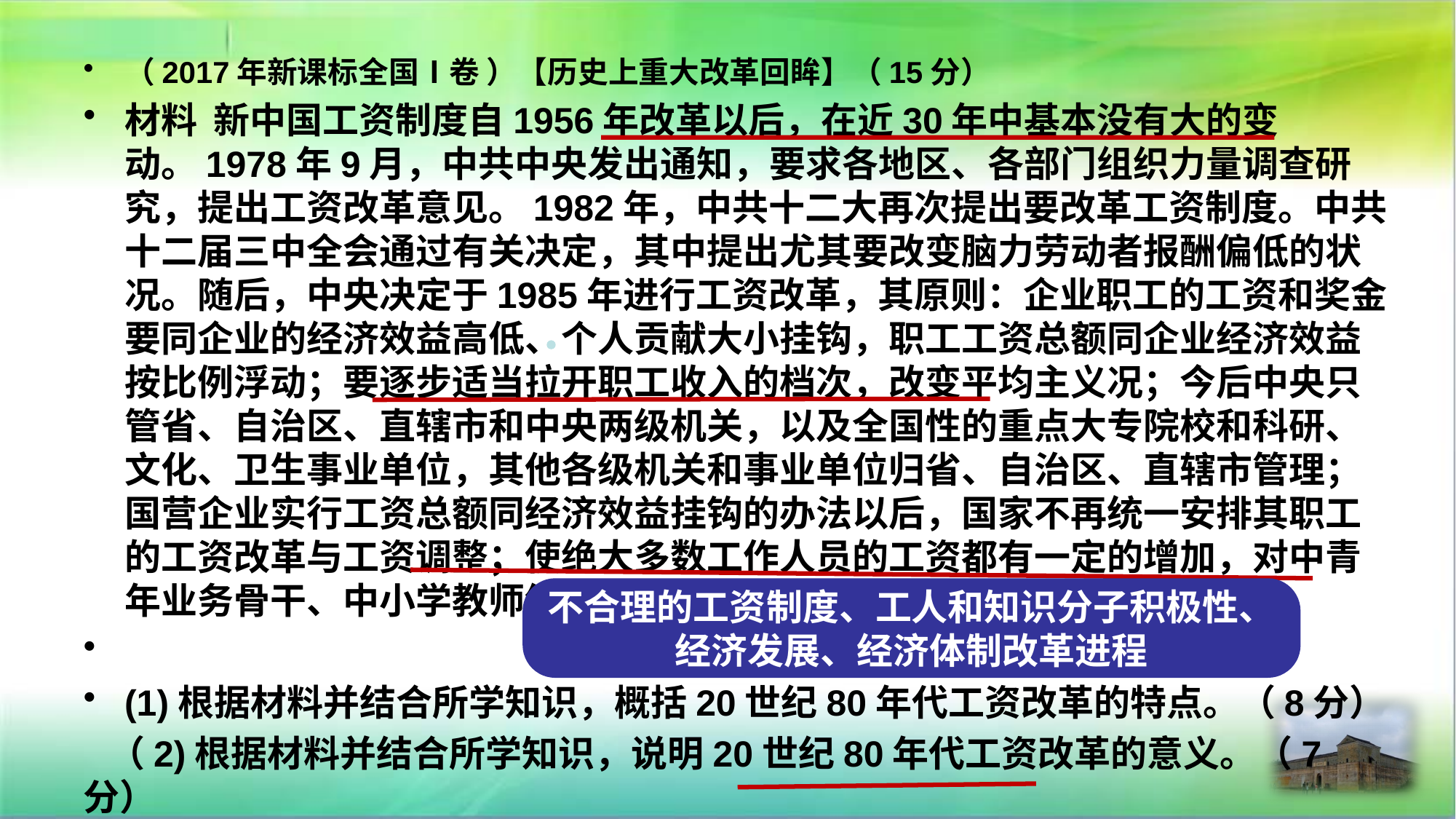

（2017年新课标全国Ⅰ卷 ）【历史上重大改革回眸】（15分）
材料  新中国工资制度自1956年改革以后，在近30年中基本没有大的变动。1978年9月，中共中央发出通知，要求各地区、各部门组织力量调查研究，提出工资改革意见。1982年，中共十二大再次提出要改革工资制度。中共十二届三中全会通过有关决定，其中提出尤其要改变脑力劳动者报酬偏低的状况。随后，中央决定于1985年进行工资改革，其原则：企业职工的工资和奖金要同企业的经济效益高低、个人贡献大小挂钩，职工工资总额同企业经济效益按比例浮动；要逐步适当拉开职工收入的档次，改变平均主义况；今后中央只管省、自治区、直辖市和中央两级机关，以及全国性的重点大专院校和科研、文化、卫生事业单位，其他各级机关和事业单位归省、自治区、直辖市管理；国营企业实行工资总额同经济效益挂钩的办法以后，国家不再统一安排其职工的工资改革与工资调整；使绝大多数工作人员的工资都有一定的增加，对中青年业务骨干、中小学教师给予适当照顾
                                                           ——摘编自庄启东等《新中国工资史稿》
(1)根据材料并结合所学知识，概括20世纪80年代工资改革的特点。（8分）
  （2)根据材料并结合所学知识，说明20世纪80年代工资改革的意义。（7分）

不合理的工资制度、工人和知识分子积极性、经济发展、经济体制改革进程